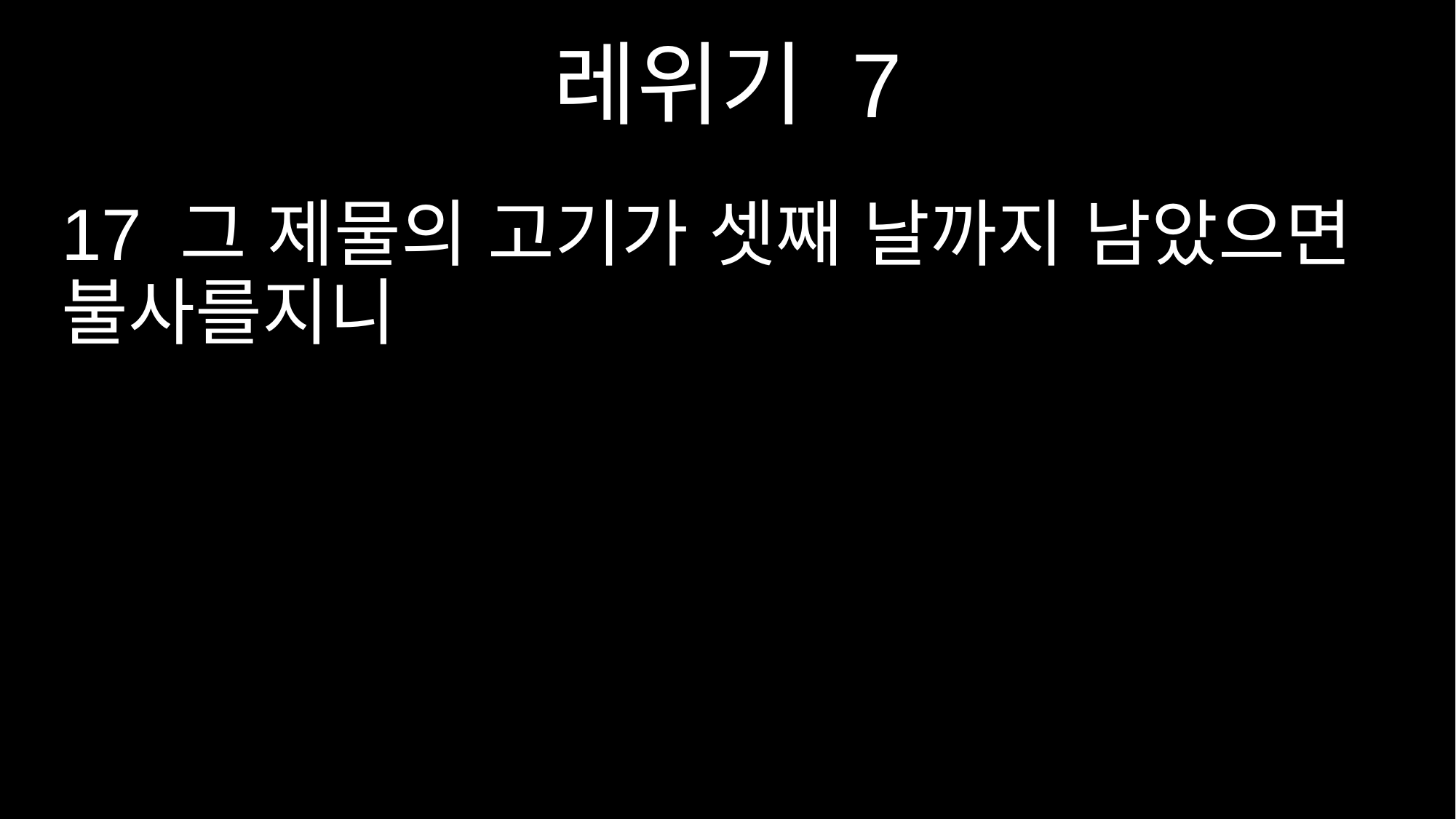

레위기 7
17 그 제물의 고기가 셋째 날까지 남았으면 불사를지니